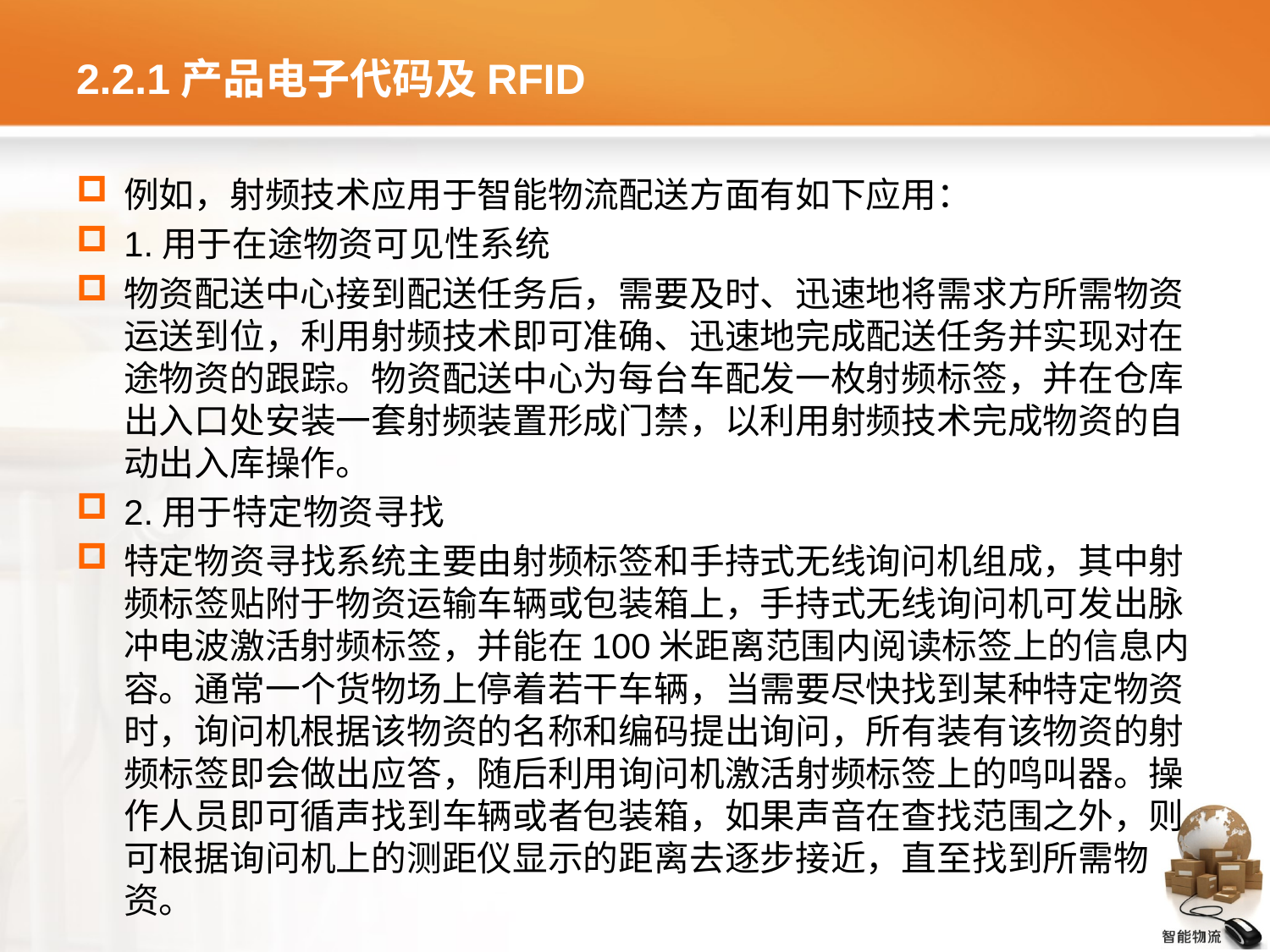

# 2.2.1产品电子代码及RFID
例如，射频技术应用于智能物流配送方面有如下应用：
1.用于在途物资可见性系统
物资配送中心接到配送任务后，需要及时、迅速地将需求方所需物资运送到位，利用射频技术即可准确、迅速地完成配送任务并实现对在途物资的跟踪。物资配送中心为每台车配发一枚射频标签，并在仓库出入口处安装一套射频装置形成门禁，以利用射频技术完成物资的自动出入库操作。
2.用于特定物资寻找
特定物资寻找系统主要由射频标签和手持式无线询问机组成，其中射频标签贴附于物资运输车辆或包装箱上，手持式无线询问机可发出脉冲电波激活射频标签，并能在100米距离范围内阅读标签上的信息内容。通常一个货物场上停着若干车辆，当需要尽快找到某种特定物资时，询问机根据该物资的名称和编码提出询问，所有装有该物资的射频标签即会做出应答，随后利用询问机激活射频标签上的鸣叫器。操作人员即可循声找到车辆或者包装箱，如果声音在查找范围之外，则可根据询问机上的测距仪显示的距离去逐步接近，直至找到所需物资。